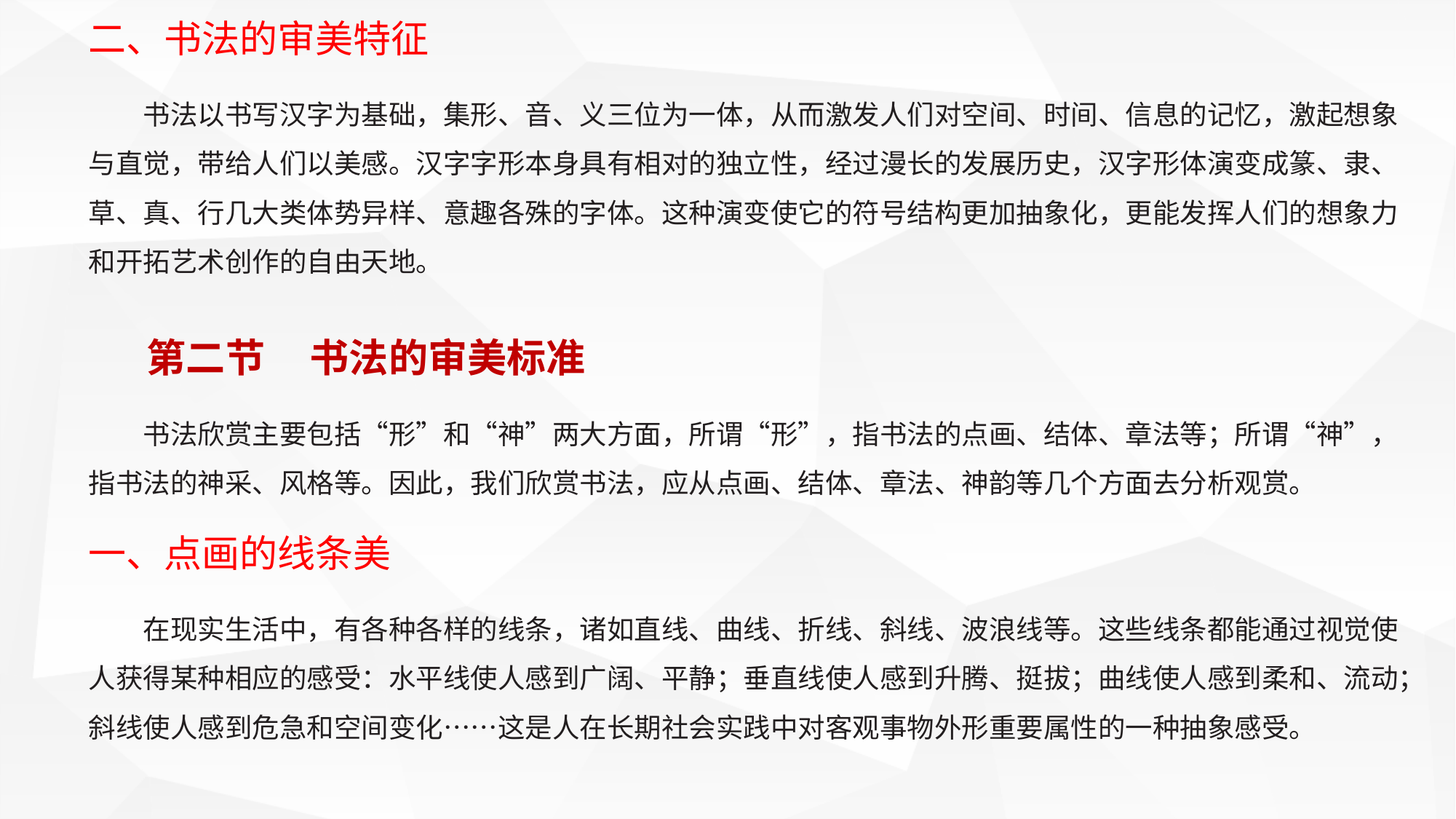

二、书法的审美特征
书法以书写汉字为基础，集形、音、义三位为一体，从而激发人们对空间、时间、信息的记忆，激起想象与直觉，带给人们以美感。汉字字形本身具有相对的独立性，经过漫长的发展历史，汉字形体演变成篆、隶、草、真、行几大类体势异样、意趣各殊的字体。这种演变使它的符号结构更加抽象化，更能发挥人们的想象力和开拓艺术创作的自由天地。
第二节     书法的审美标准
书法欣赏主要包括“形”和“神”两大方面，所谓“形”，指书法的点画、结体、章法等；所谓“神”，指书法的神采、风格等。因此，我们欣赏书法，应从点画、结体、章法、神韵等几个方面去分析观赏。
一、点画的线条美
在现实生活中，有各种各样的线条，诸如直线、曲线、折线、斜线、波浪线等。这些线条都能通过视觉使人获得某种相应的感受：水平线使人感到广阔、平静；垂直线使人感到升腾、挺拔；曲线使人感到柔和、流动；斜线使人感到危急和空间变化……这是人在长期社会实践中对客观事物外形重要属性的一种抽象感受。